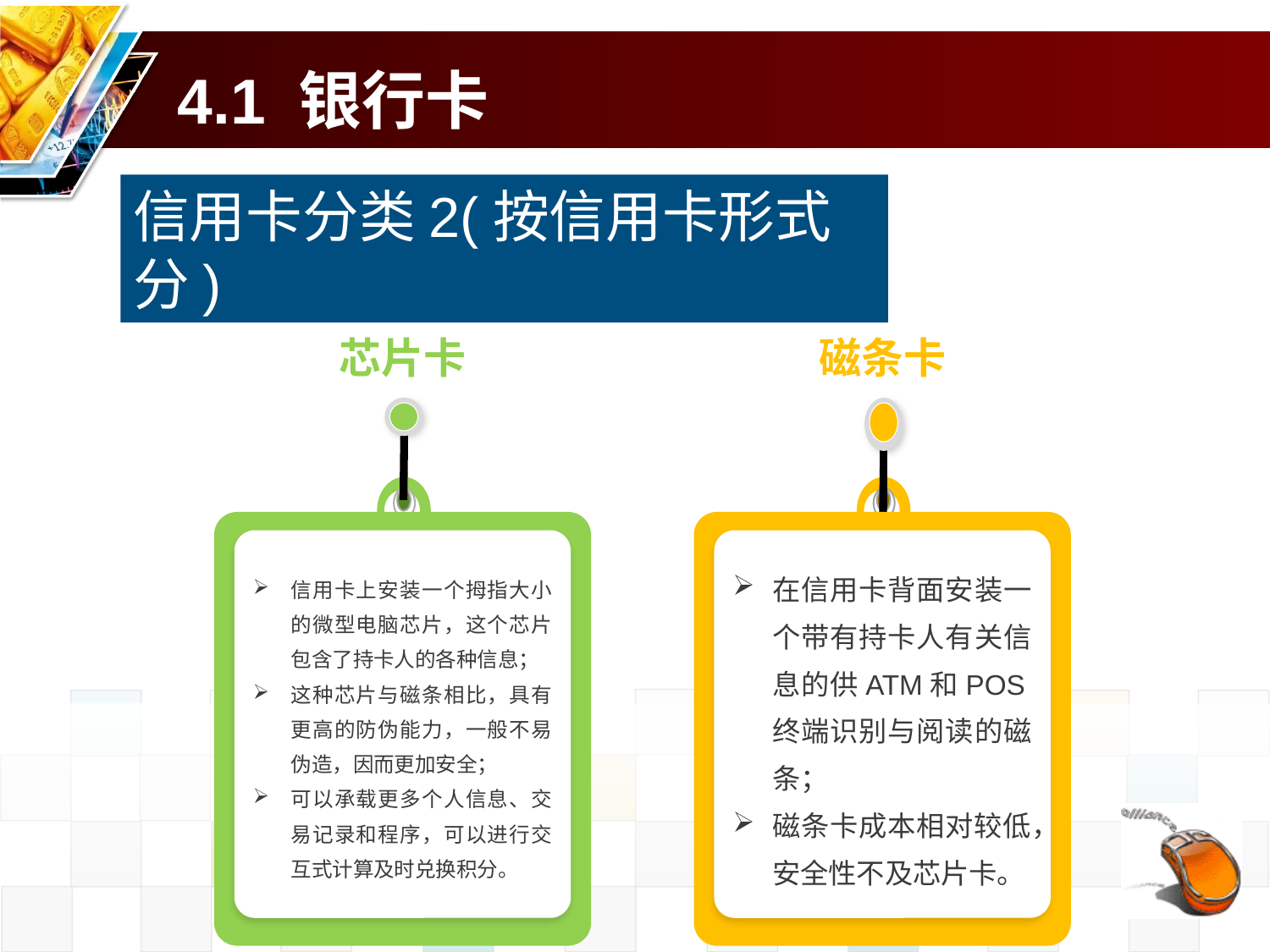

# 4.1 银行卡
信用卡分类2(按信用卡形式分)
芯片卡
磁条卡

信用卡上安装一个拇指大小的微型电脑芯片，这个芯片包含了持卡人的各种信息；
这种芯片与磁条相比，具有更高的防伪能力，一般不易伪造，因而更加安全；
可以承载更多个人信息、交易记录和程序，可以进行交互式计算及时兑换积分。
在信用卡背面安装一个带有持卡人有关信息的供ATM和POS终端识别与阅读的磁条；
磁条卡成本相对较低，安全性不及芯片卡。